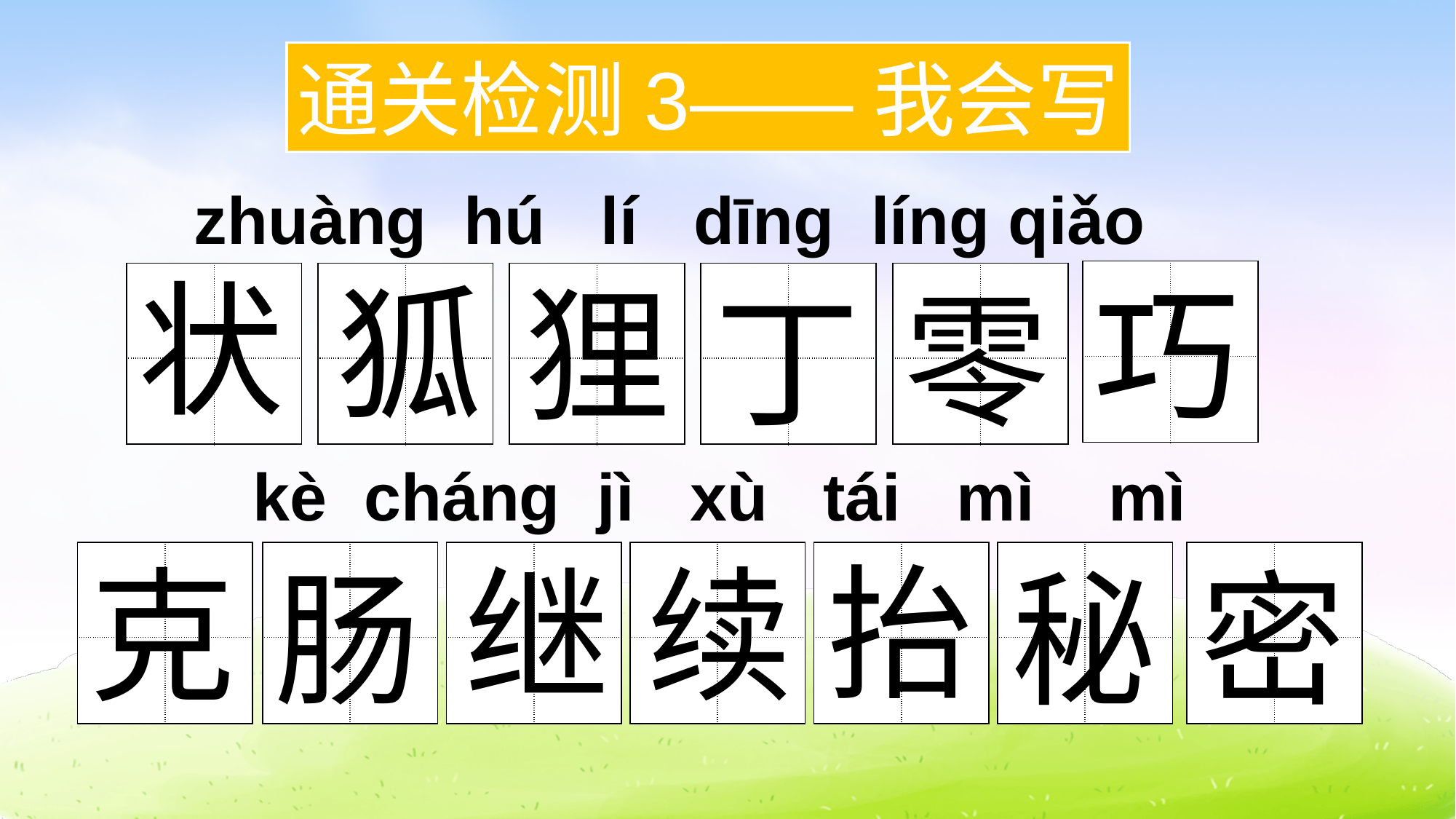

通关检测3——我会写
zhuàng  hú   lí   dīng  líng qiǎo
状
狐
狸
巧
|  |  |
| --- | --- |
|  |  |
|  |  |
| --- | --- |
|  |  |
|  |  |
| --- | --- |
|  |  |
|  |  |
| --- | --- |
|  |  |
|  |  |
| --- | --- |
|  |  |
|  |  |
| --- | --- |
|  |  |
零
丁
kè  cháng  jì   xù   tái   mì    mì
抬
继
续
克
|  |  |
| --- | --- |
|  |  |
|  |  |
| --- | --- |
|  |  |
|  |  |
| --- | --- |
|  |  |
|  |  |
| --- | --- |
|  |  |
|  |  |
| --- | --- |
|  |  |
|  |  |
| --- | --- |
|  |  |
|  |  |
| --- | --- |
|  |  |
肠
秘
密